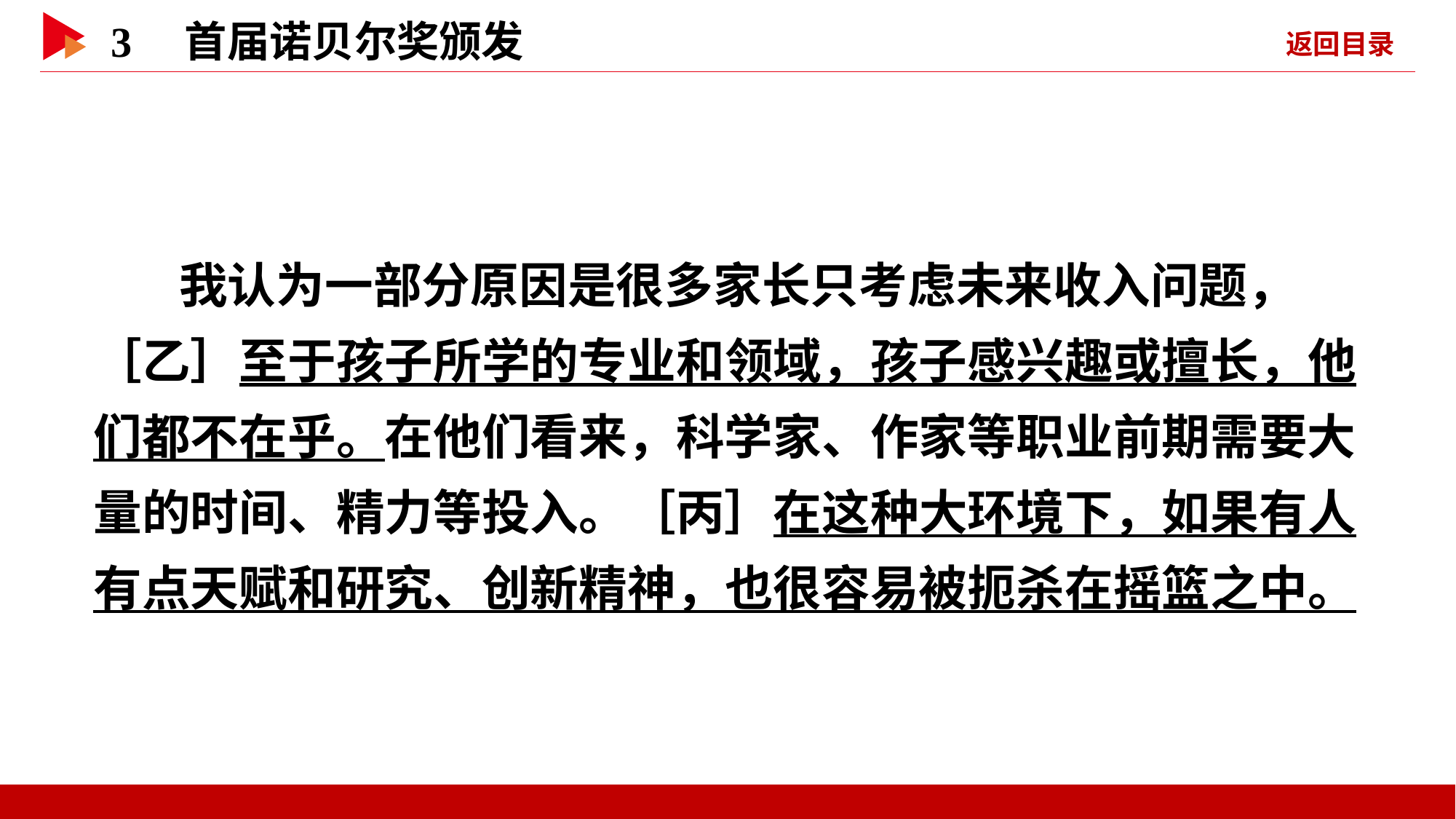

我认为一部分原因是很多家长只考虑未来收入问题，［乙］至于孩子所学的专业和领域，孩子感兴趣或擅长，他们都不在乎。在他们看来，科学家、作家等职业前期需要大量的时间、精力等投入。［丙］在这种大环境下，如果有人有点天赋和研究、创新精神，也很容易被扼杀在摇篮之中。